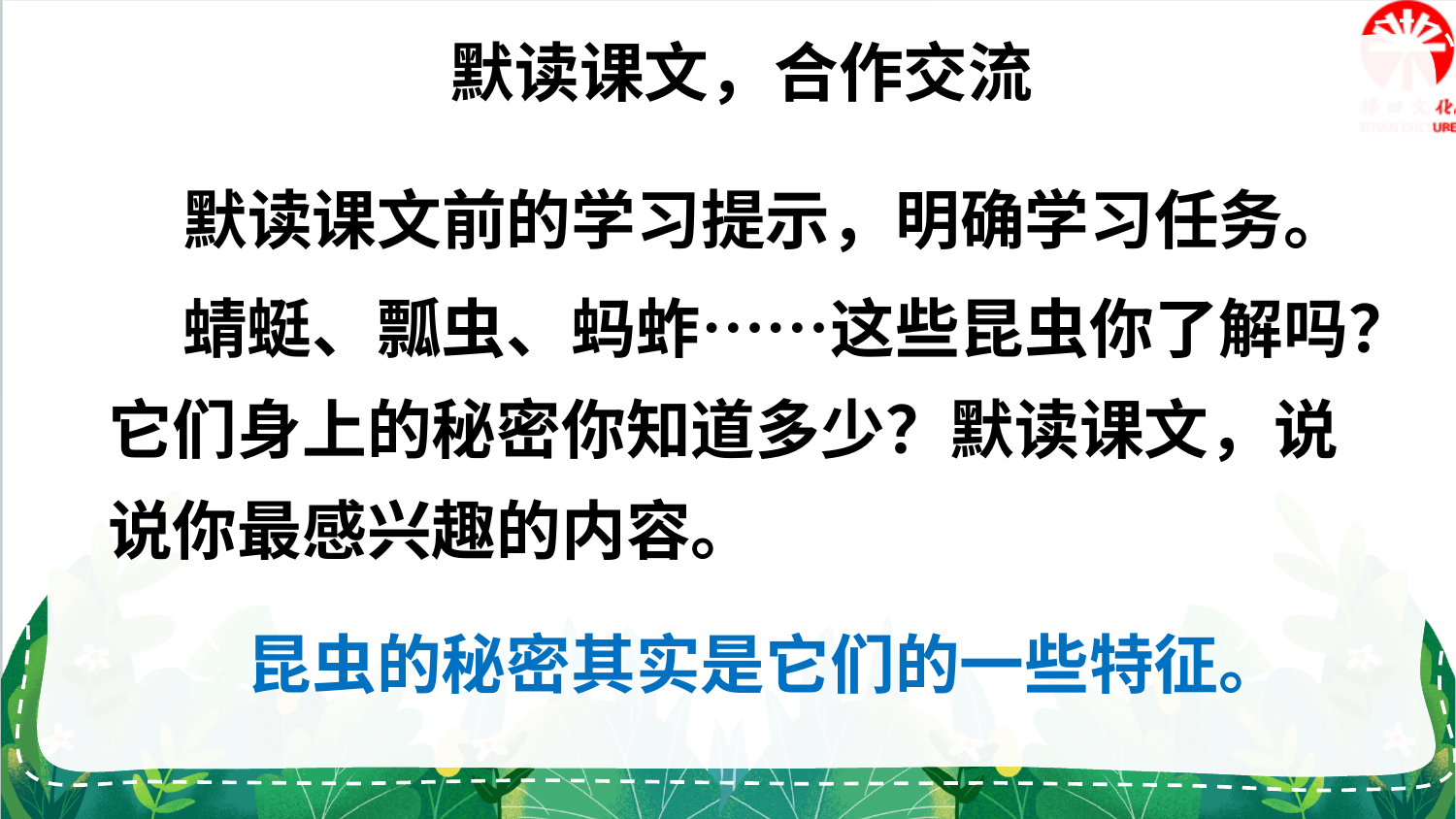

默读课文，合作交流
    默读课文前的学习提示，明确学习任务。
    蜻蜓、瓢虫、蚂蚱……这些昆虫你了解吗？它们身上的秘密你知道多少？默读课文，说说你最感兴趣的内容。
昆虫的秘密其实是它们的一些特征。